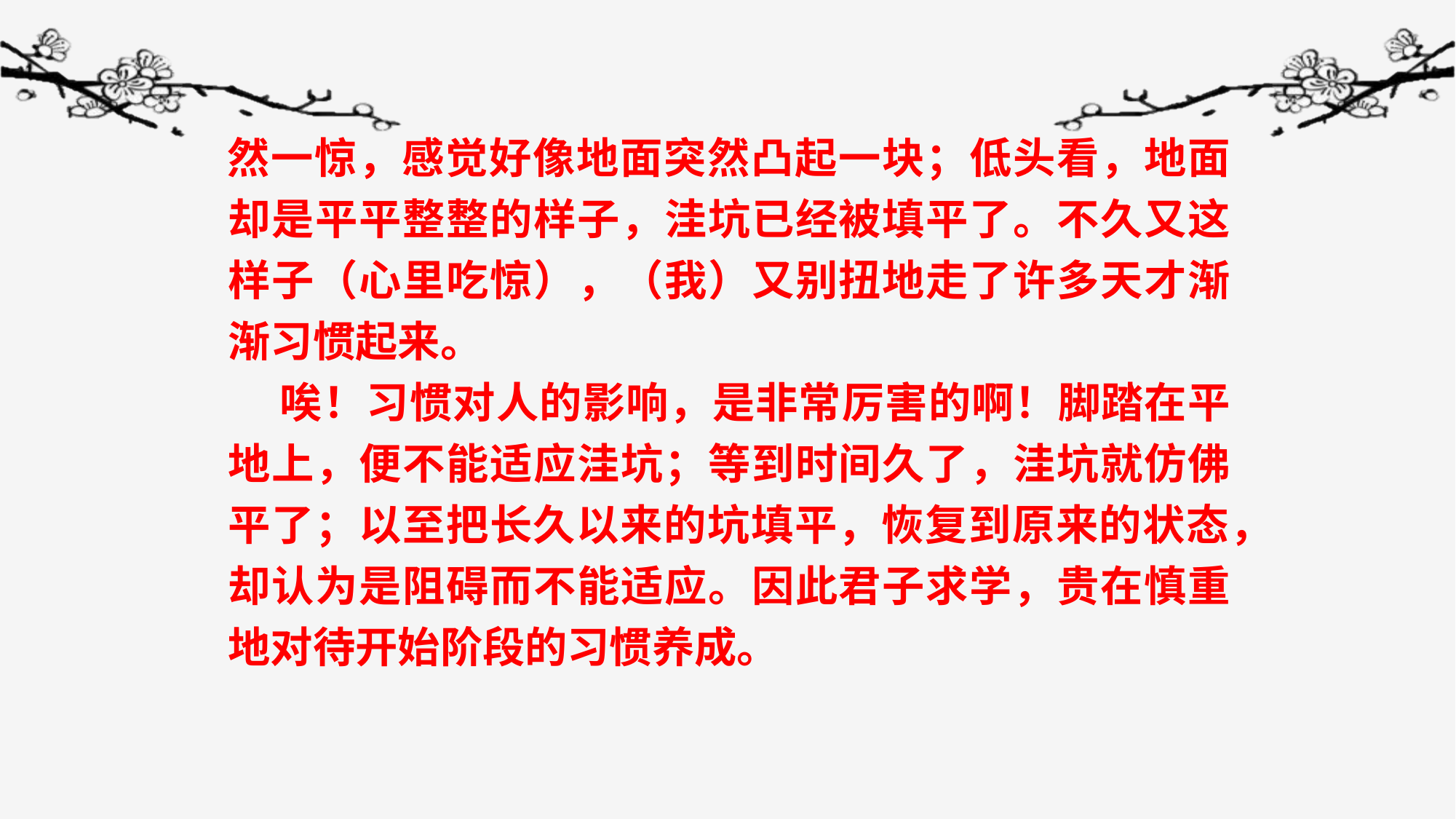

然一惊，感觉好像地面突然凸起一块；低头看，地面却是平平整整的样子，洼坑已经被填平了。不久又这样子（心里吃惊），（我）又别扭地走了许多天才渐渐习惯起来。
    唉！习惯对人的影响，是非常厉害的啊！脚踏在平地上，便不能适应洼坑；等到时间久了，洼坑就仿佛平了；以至把长久以来的坑填平，恢复到原来的状态，却认为是阻碍而不能适应。因此君子求学，贵在慎重地对待开始阶段的习惯养成。